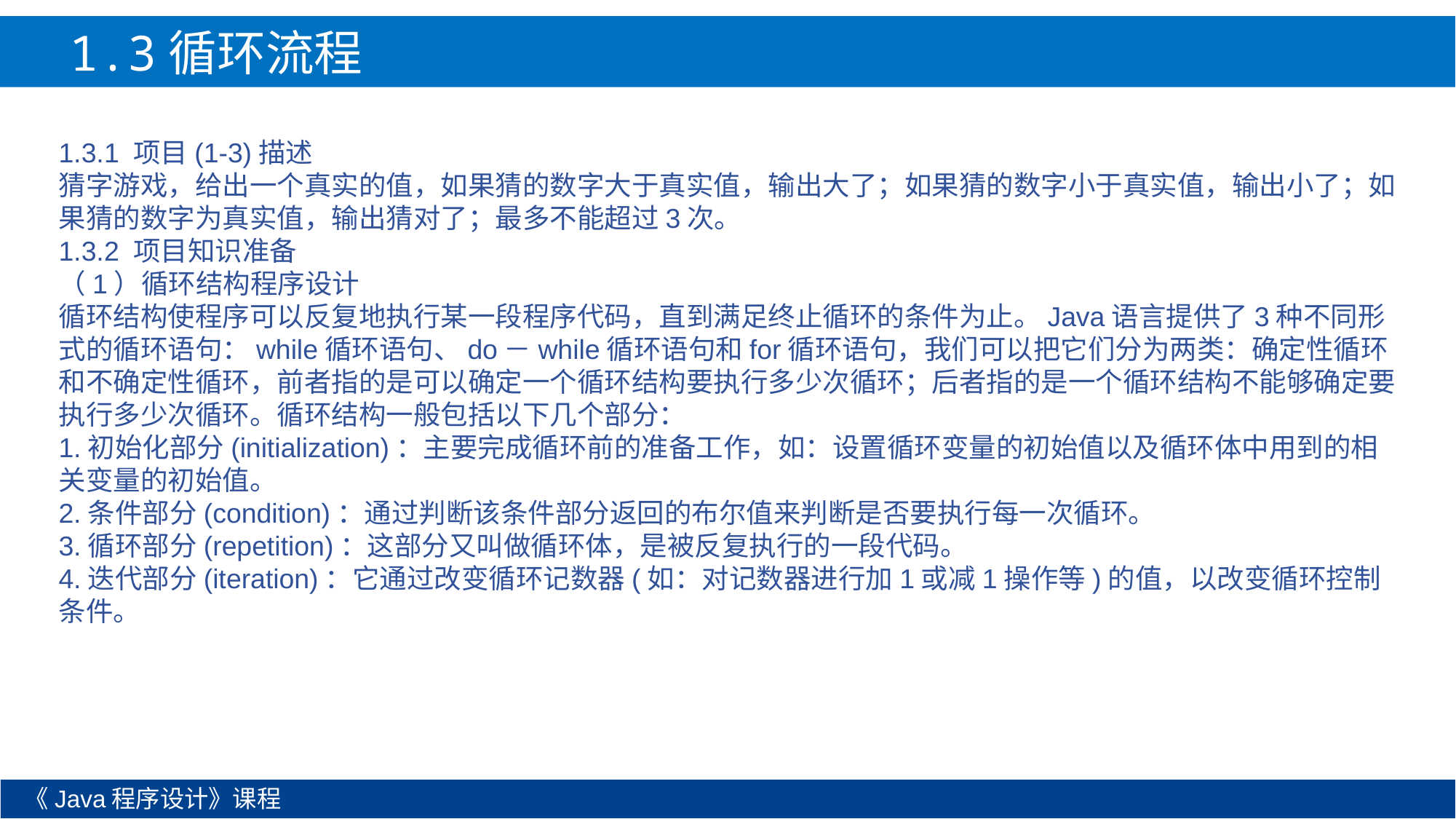

1.3循环流程
1.3.1 项目(1-3)描述
猜字游戏，给出一个真实的值，如果猜的数字大于真实值，输出大了；如果猜的数字小于真实值，输出小了；如果猜的数字为真实值，输出猜对了；最多不能超过3次。
1.3.2 项目知识准备
（1）循环结构程序设计
循环结构使程序可以反复地执行某一段程序代码，直到满足终止循环的条件为止。Java语言提供了3种不同形式的循环语句：while循环语句、do－while循环语句和for循环语句，我们可以把它们分为两类：确定性循环和不确定性循环，前者指的是可以确定一个循环结构要执行多少次循环；后者指的是一个循环结构不能够确定要执行多少次循环。循环结构一般包括以下几个部分：
1.初始化部分(initialization)：主要完成循环前的准备工作，如：设置循环变量的初始值以及循环体中用到的相关变量的初始值。
2.条件部分(condition)：通过判断该条件部分返回的布尔值来判断是否要执行每一次循环。
3.循环部分(repetition)：这部分又叫做循环体，是被反复执行的一段代码。
4.迭代部分(iteration)：它通过改变循环记数器(如：对记数器进行加1或减1操作等)的值，以改变循环控制条件。
《Java程序设计》课程